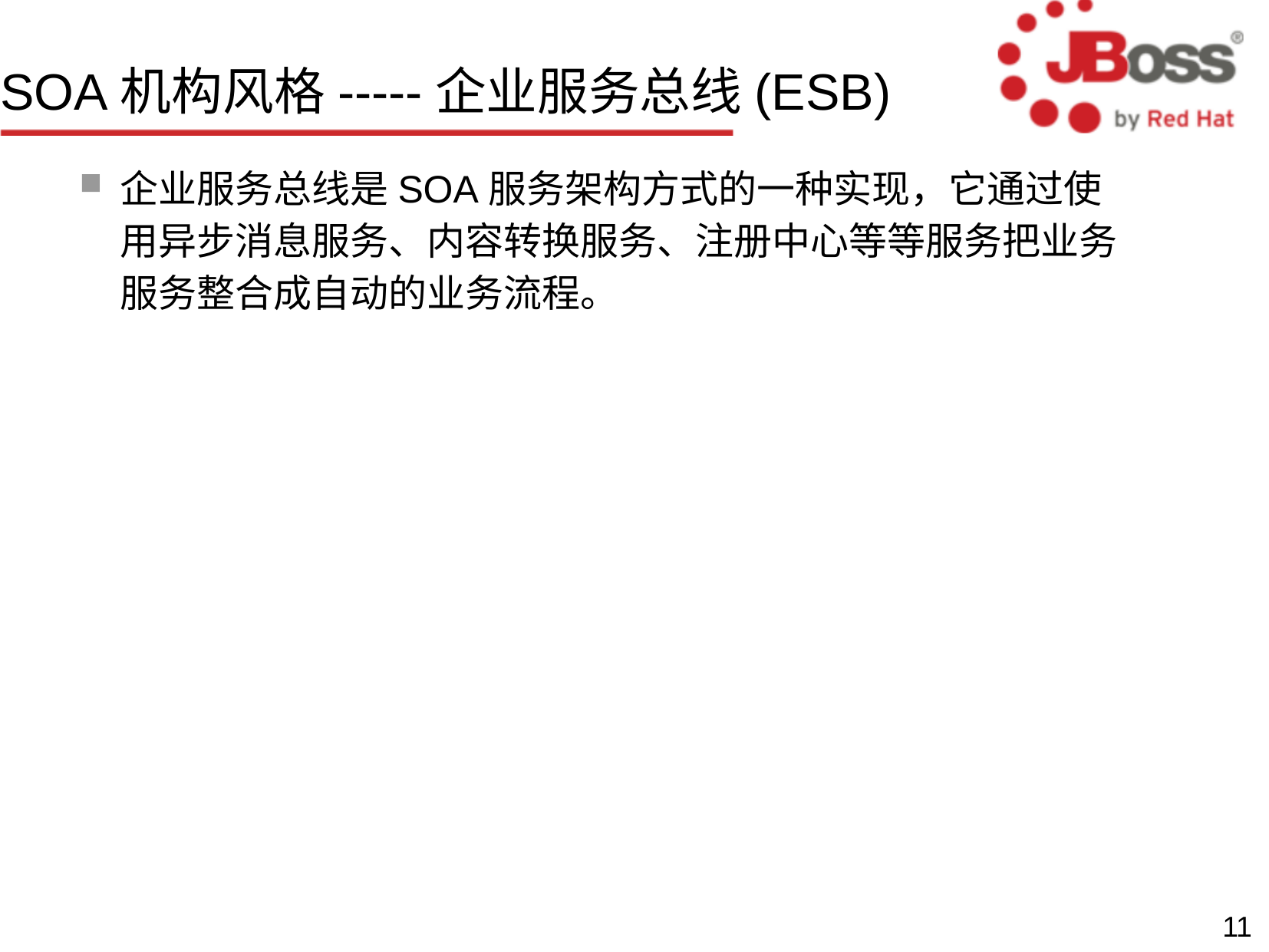

# SOA机构风格-----企业服务总线(ESB)
企业服务总线是SOA服务架构方式的一种实现，它通过使用异步消息服务、内容转换服务、注册中心等等服务把业务服务整合成自动的业务流程。